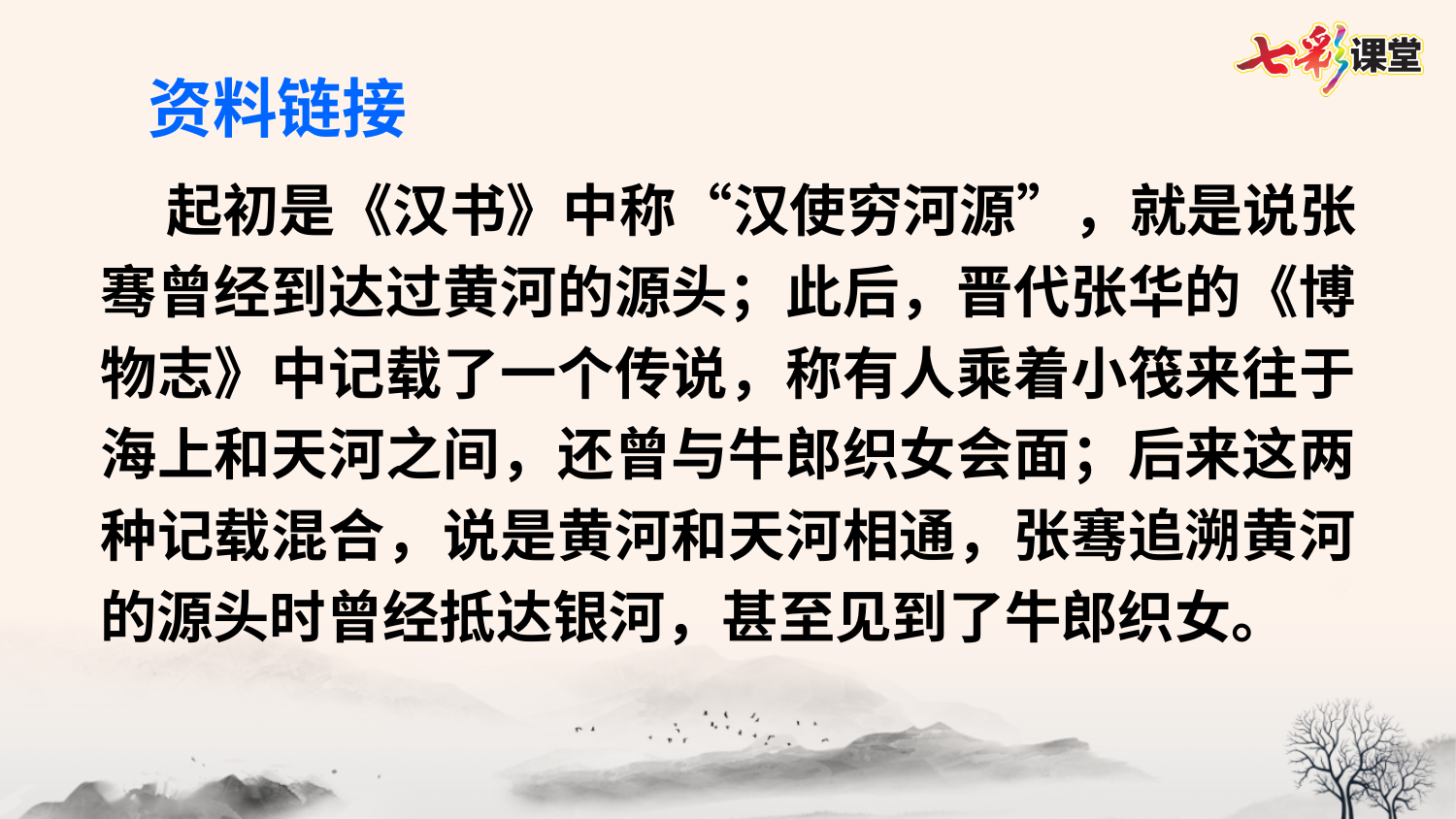

资料链接
    起初是《汉书》中称“汉使穷河源”，就是说张骞曾经到达过黄河的源头；此后，晋代张华的《博物志》中记载了一个传说，称有人乘着小筏来往于海上和天河之间，还曾与牛郎织女会面；后来这两种记载混合，说是黄河和天河相通，张骞追溯黄河的源头时曾经抵达银河，甚至见到了牛郎织女。